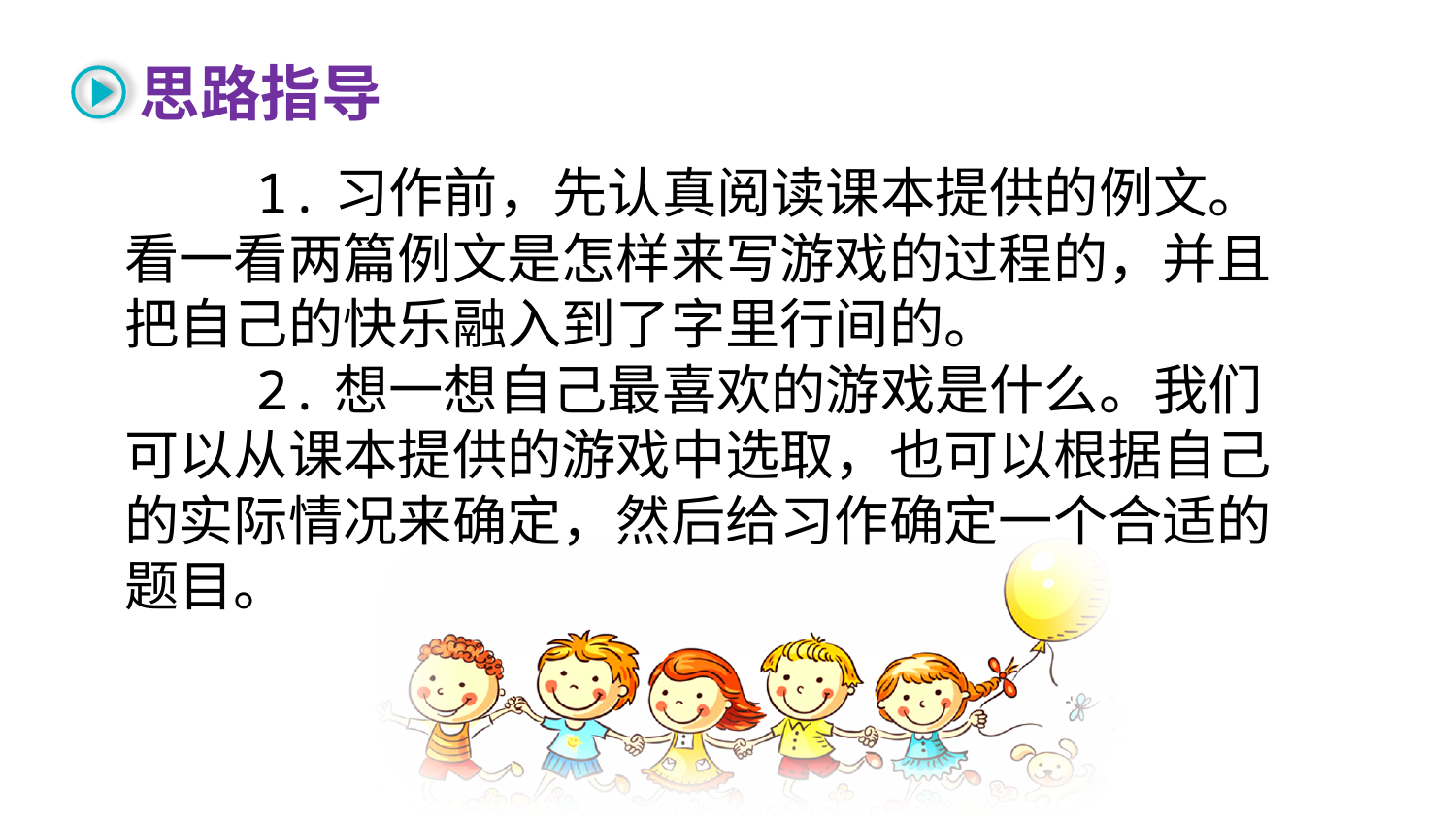

思路指导

    1.习作前，先认真阅读课本提供的例文。看一看两篇例文是怎样来写游戏的过程的，并且把自己的快乐融入到了字里行间的。
    2.想一想自己最喜欢的游戏是什么。我们可以从课本提供的游戏中选取，也可以根据自己的实际情况来确定，然后给习作确定一个合适的题目。